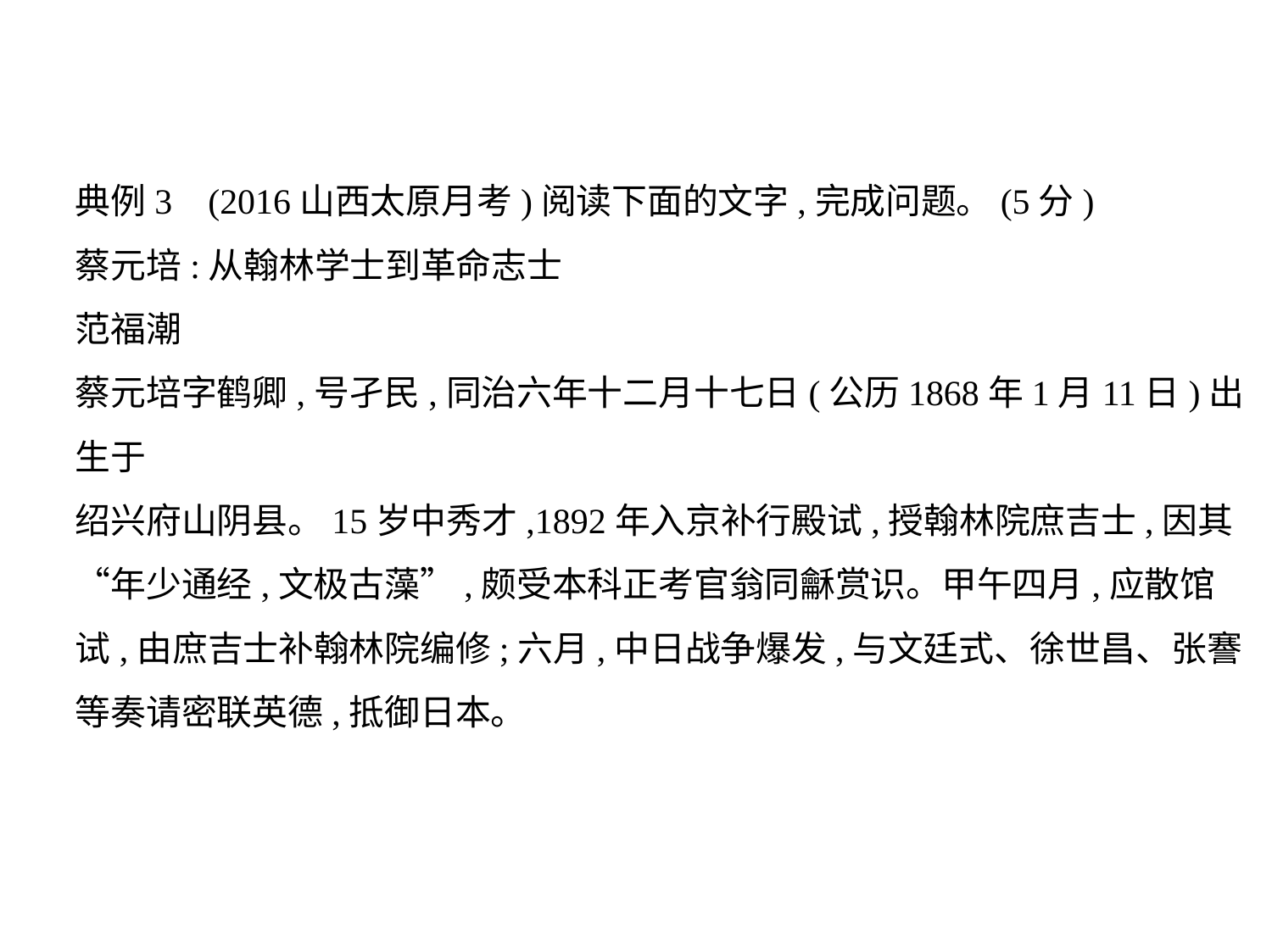

典例3    (2016山西太原月考)阅读下面的文字,完成问题。(5分)
蔡元培:从翰林学士到革命志士
范福潮
蔡元培字鹤卿,号孑民,同治六年十二月十七日(公历1868年1月11日)出生于
绍兴府山阴县。15岁中秀才,1892年入京补行殿试,授翰林院庶吉士,因其
“年少通经,文极古藻”,颇受本科正考官翁同龢赏识。甲午四月,应散馆
试,由庶吉士补翰林院编修;六月,中日战争爆发,与文廷式、徐世昌、张謇
等奏请密联英德,抵御日本。